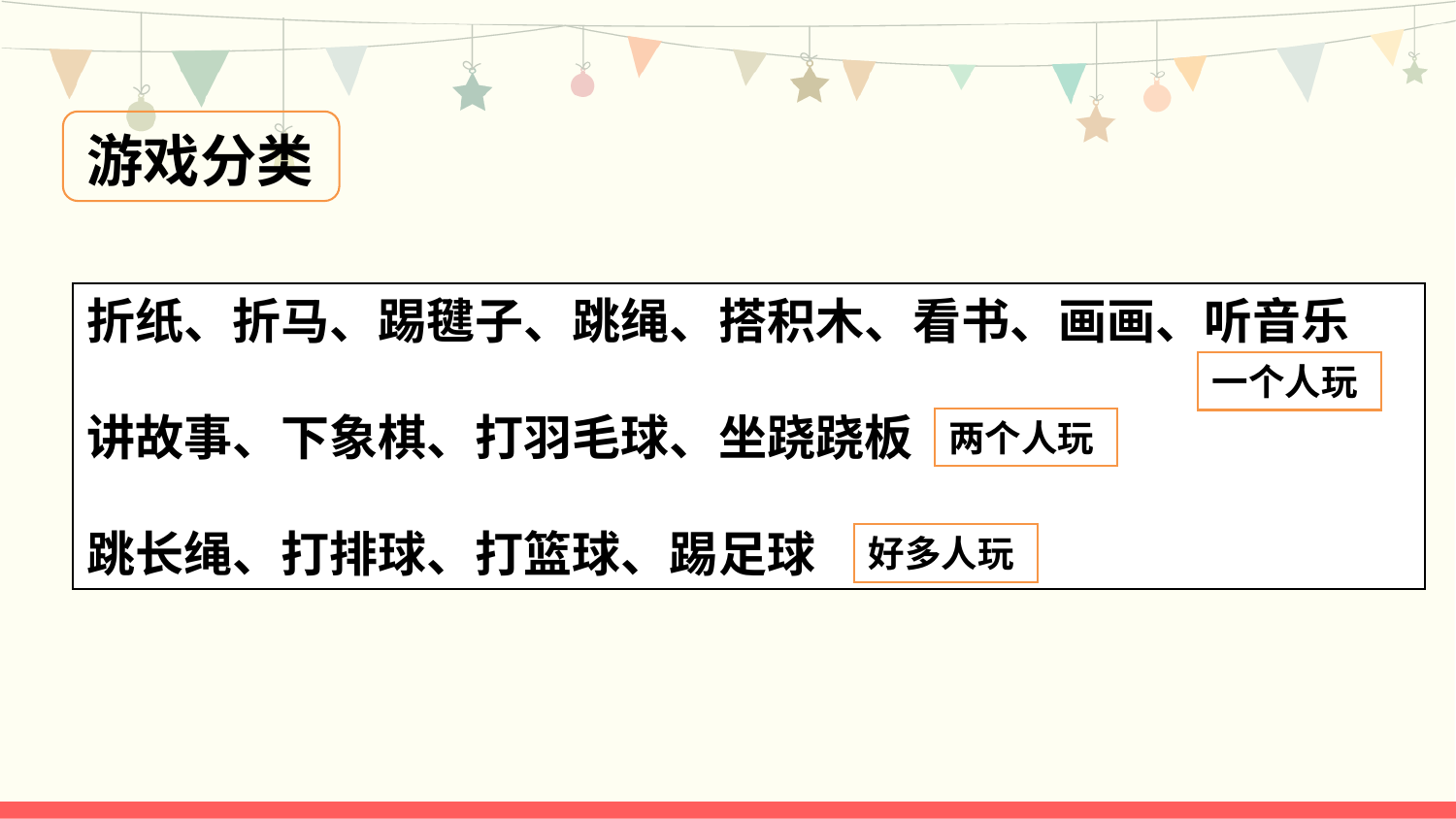

游戏分类
折纸、折马、踢毽子、跳绳、搭积木、看书、画画、听音乐

讲故事、下象棋、打羽毛球、坐跷跷板

跳长绳、打排球、打篮球、踢足球
一个人玩
两个人玩
好多人玩